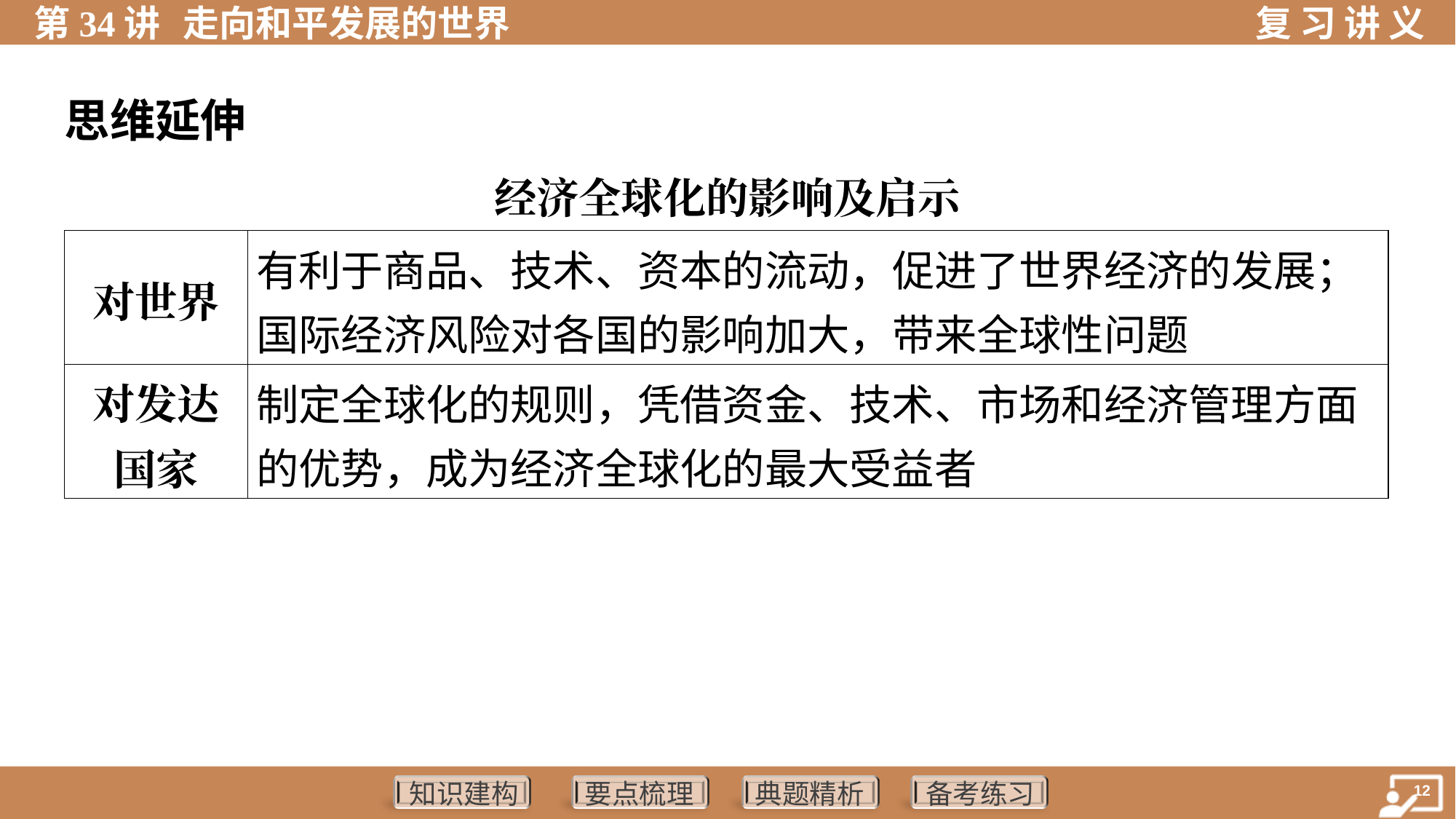

思维延伸
经济全球化的影响及启示
| 对世界 | 有利于商品、技术、资本的流动，促进了世界经济的发展； 国际经济风险对各国的影响加大，带来全球性问题 |
| --- | --- |
| 对发达 国家 | 制定全球化的规则，凭借资金、技术、市场和经济管理方面 的优势，成为经济全球化的最大受益者 |